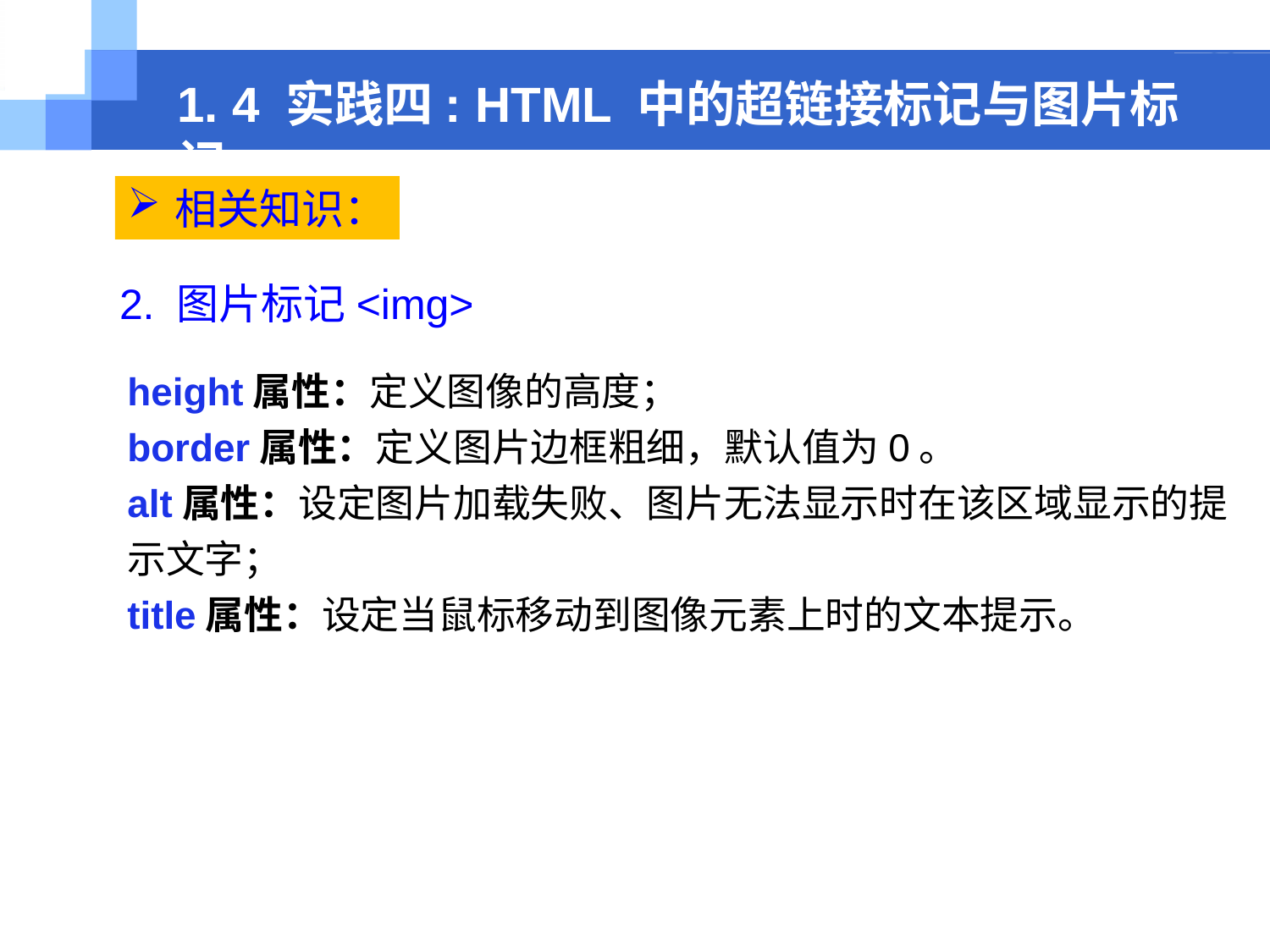

1. 4 实践四: HTML 中的超链接标记与图片标记
相关知识：
2. 图片标记<img>
height属性：定义图像的高度；
border属性：定义图片边框粗细，默认值为0。
alt属性：设定图片加载失败、图片无法显示时在该区域显示的提示文字；
title属性：设定当鼠标移动到图像元素上时的文本提示。